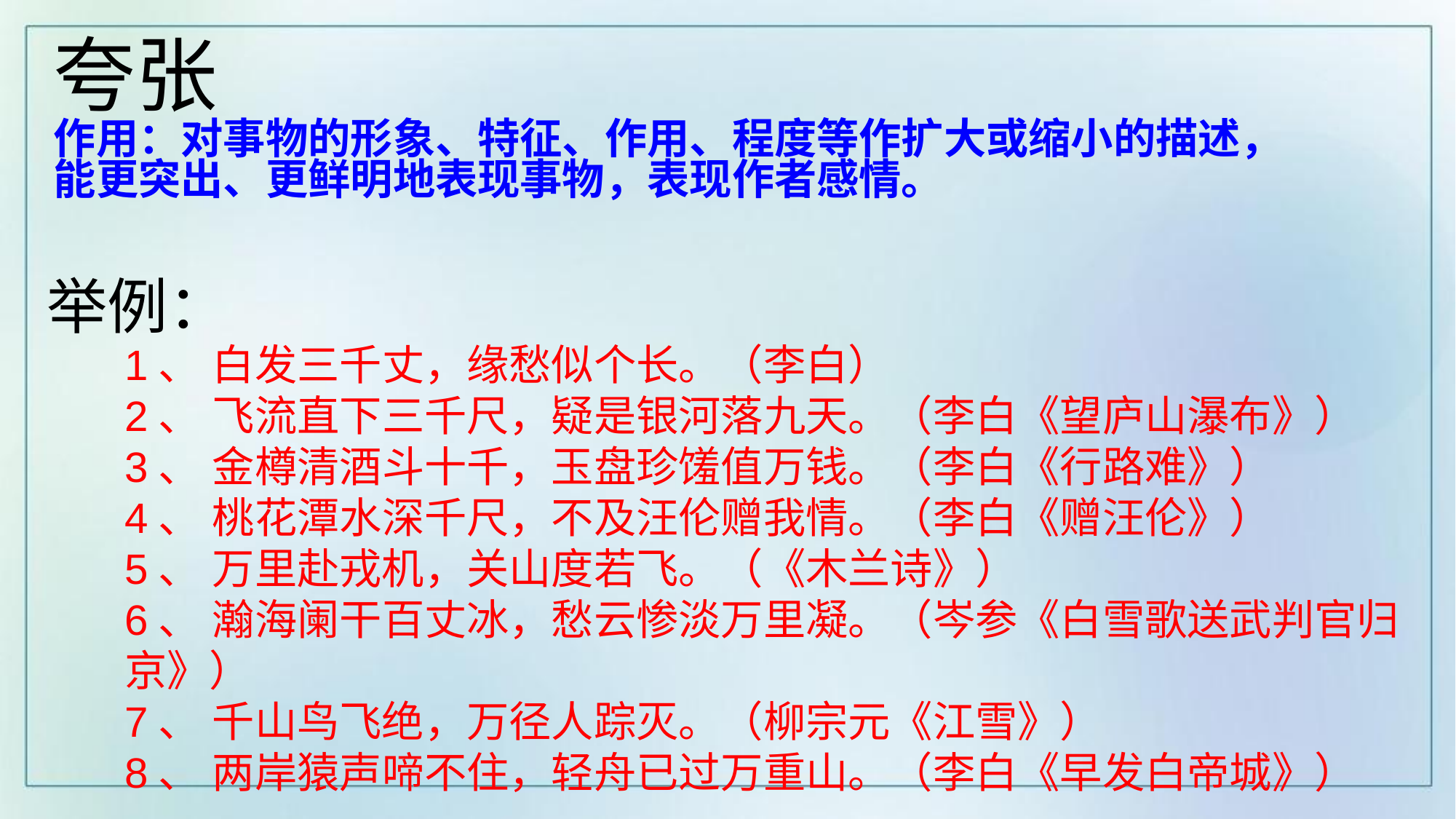

夸张
作用：对事物的形象、特征、作用、程度等作扩大或缩小的描述，能更突出、更鲜明地表现事物，表现作者感情。
举例：
1、 白发三千丈，缘愁似个长。（李白）
2、 飞流直下三千尺，疑是银河落九天。（李白《望庐山瀑布》）
3、 金樽清酒斗十千，玉盘珍馐值万钱。（李白《行路难》）
4、 桃花潭水深千尺，不及汪伦赠我情。（李白《赠汪伦》）
5、 万里赴戎机，关山度若飞。（《木兰诗》）
6、 瀚海阑干百丈冰，愁云惨淡万里凝。（岑参《白雪歌送武判官归京》）
7、 千山鸟飞绝，万径人踪灭。（柳宗元《江雪》）
8、 两岸猿声啼不住，轻舟已过万重山。（李白《早发白帝城》）